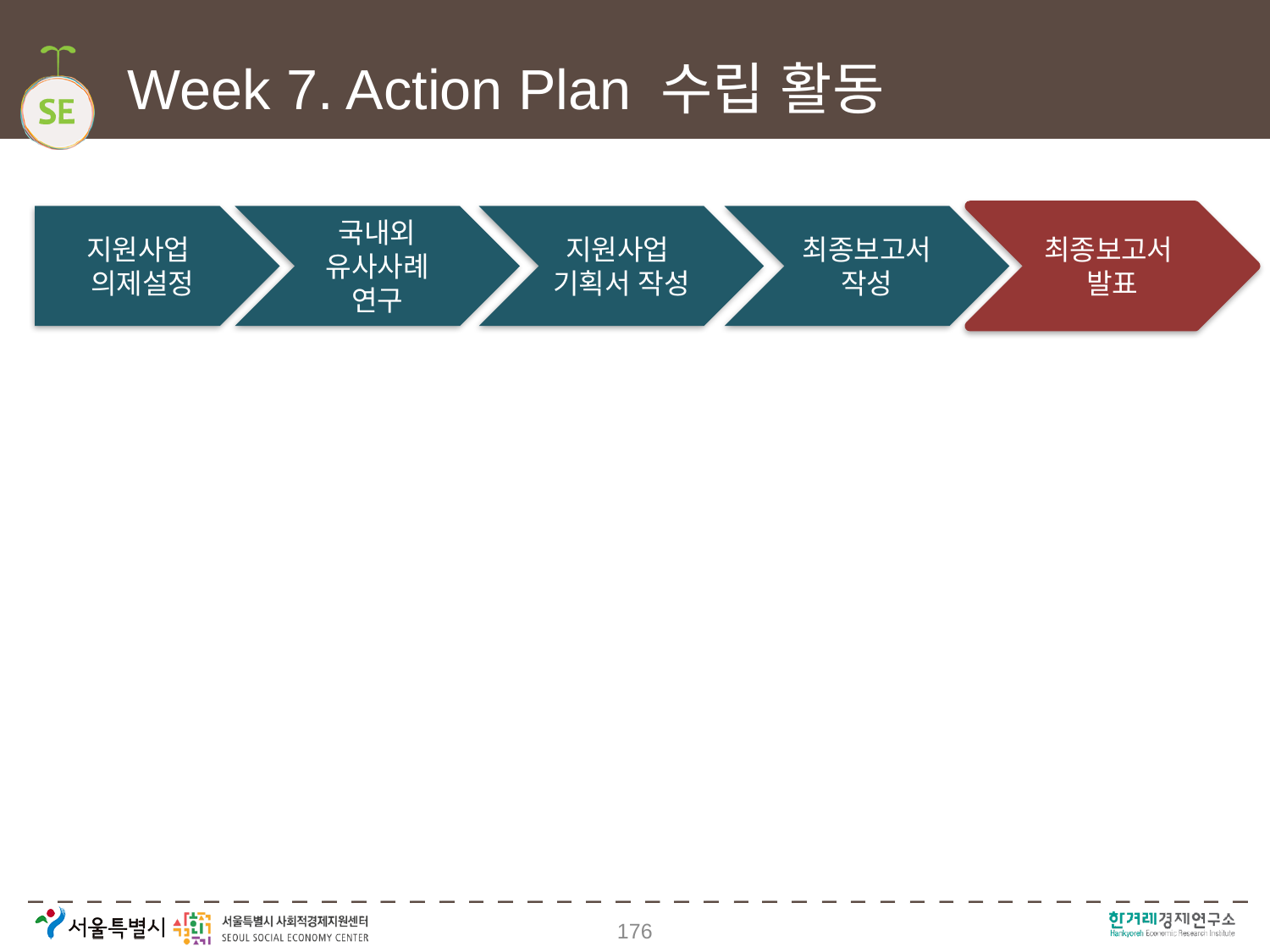

# Week 7. Action Plan 수립 활동
지원사업
의제설정
국내외 유사사례 연구
지원사업
기획서 작성
최종보고서 작성
최종보고서
발표
176